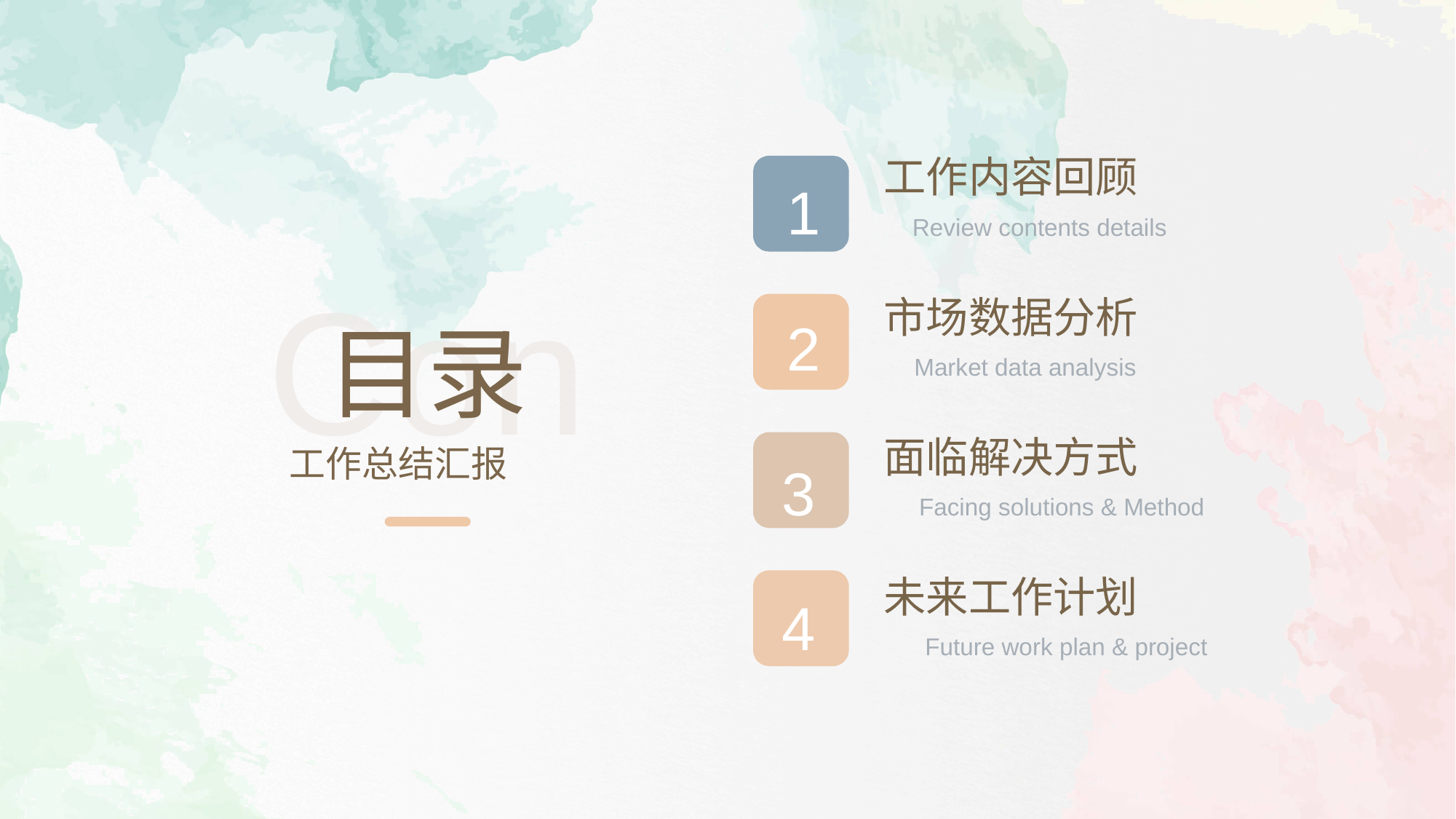

工作内容回顾

1

2

3

4
Review contents details
Con
市场数据分析
目录
Market data analysis
面临解决方式
工作总结汇报
Facing solutions & Method

未来工作计划
Future work plan & project